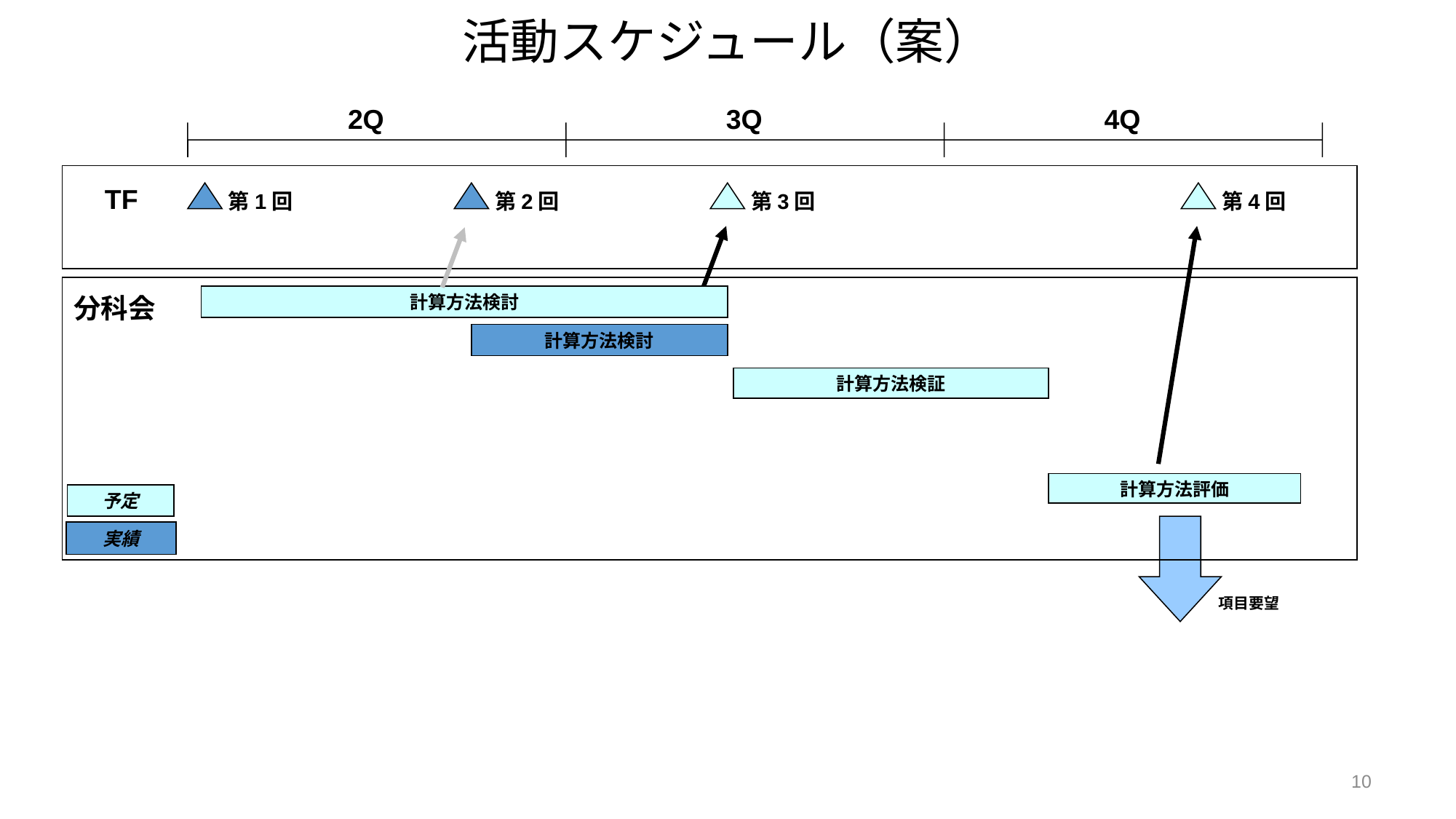

活動スケジュール（案）
2Q
3Q
4Q

TF

第1回

第2回

第3回

第4回

分科会
計算方法検討
計算方法検討
計算方法検証
計算方法評価
予定

実績
項目要望
10